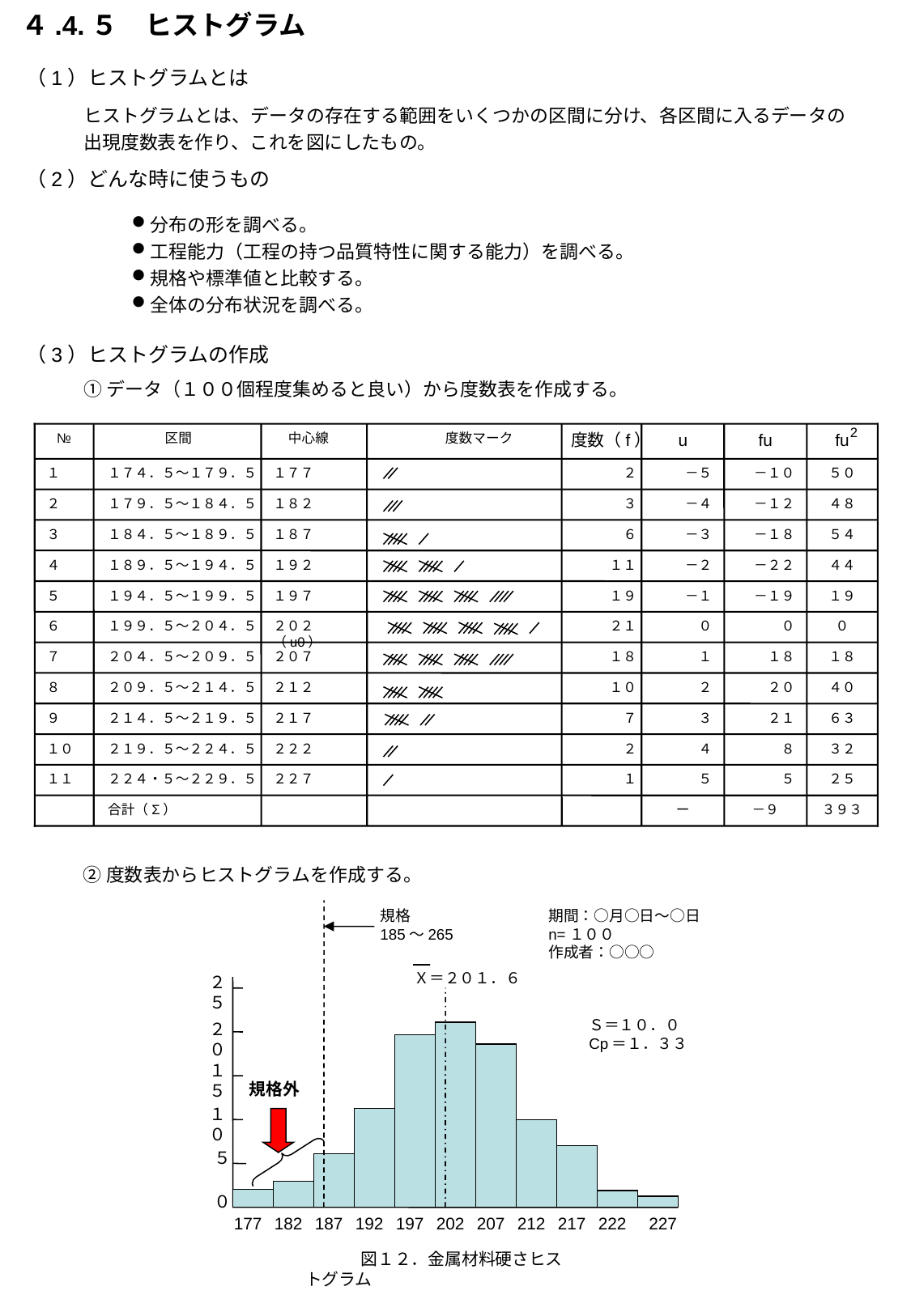

４.4.５　ヒストグラム
（1）ヒストグラムとは
ヒストグラムとは、データの存在する範囲をいくつかの区間に分け、各区間に入るデータの
出現度数表を作り、これを図にしたもの。
（2）どんな時に使うもの
分布の形を調べる。
工程能力（工程の持つ品質特性に関する能力）を調べる。
規格や標準値と比較する。
全体の分布状況を調べる。
（3）ヒストグラムの作成
①データ（１００個程度集めると良い）から度数表を作成する。
2
№

区間
中心線

度数マーク

度数（f）

u

fu

fu

１
１７４．５～１７９．５
１７７

２
－５
－１０
５０

２
１７９．５～１８４．５
１８２

３
－４
－１２
４８

３
１８４．５～１８９．５
１８７

６
－３
－１８
５４

４
１８９．５～１９４．５
１９２

１１
－２
－２２
４４

５
１９４．５～１９９．５
１９７

１９
－１
－１９
１９

６
１９９．５～２０４．５
２０２（u0）

２１
０
０
０

７
２０４．５～２０９．５
２０７

１８
１
１８
１８

８
２０９．５～２１４．５
２１２

１０
２
２０
４０

９
２１４．５～２１９．５
２１７

７
３
２１
６３

１０
２１９．５～２２４．５
２２２

２
４
８
３２

１１
２２４・５～２２９．５
２２７

１
５
５
２５

合計（Σ）

ー
－９
３９３

②度数表からヒストグラムを作成する。

規格
185～265
期間：○月○日～○日
n=１００
作成者：○○○

－
Ｘ＝２０１．６
２５

Ｓ＝１０．０
Cp＝１．３３
２０

１５
規格外

１０

５

０

177

182
187
192
197
202
207
212
217
222
227
図１２．金属材料硬さヒストグラム